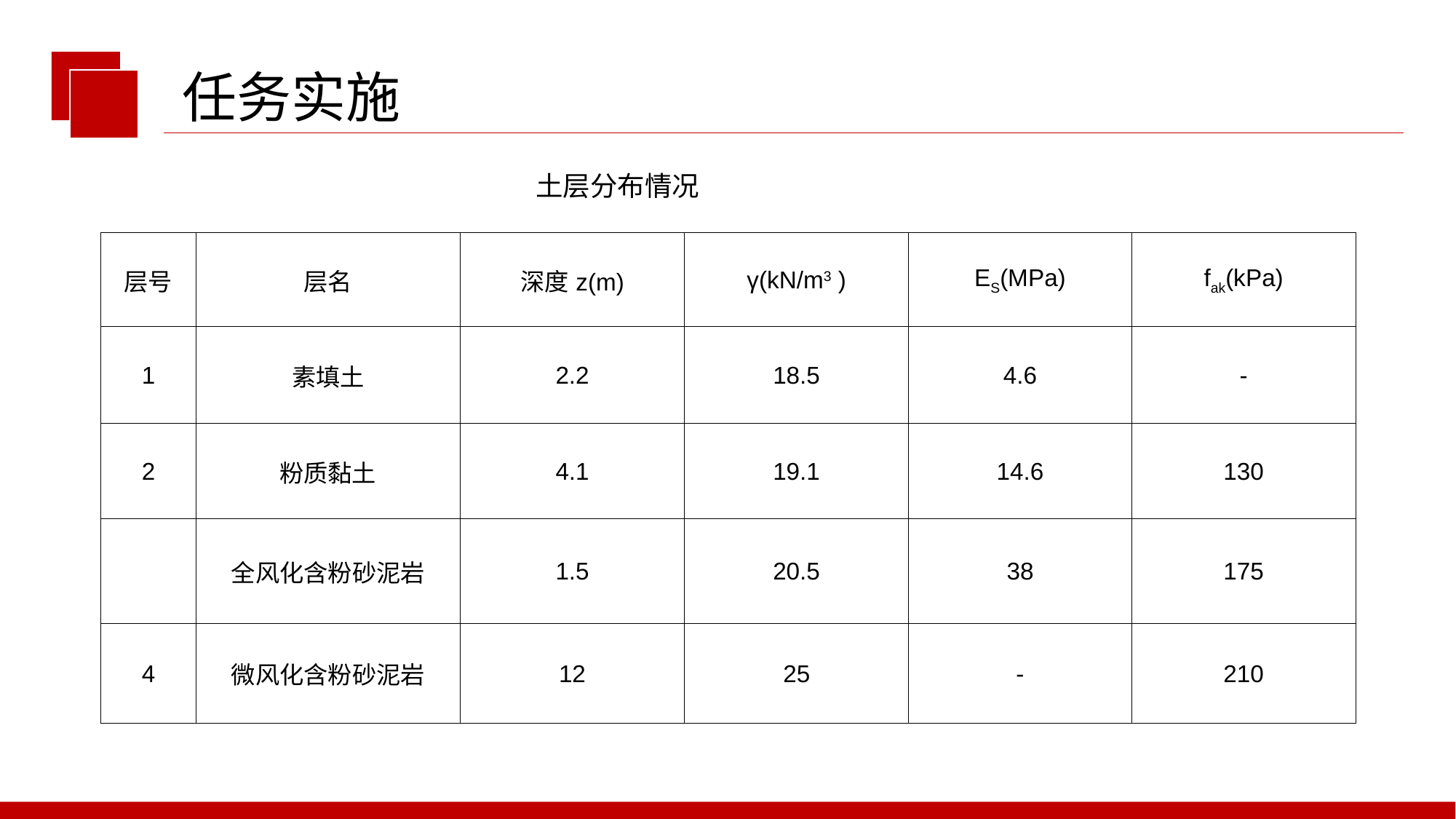

任务实施
土层分布情况
| 层号 | 层名 | 深度z(m) | γ(kN/m3 ) | ES(MPa) | fak(kPa) |
| --- | --- | --- | --- | --- | --- |
| 1 | 素填土 | 2.2 | 18.5 | 4.6 | - |
| 2 | 粉质黏土 | 4.1 | 19.1 | 14.6 | 130 |
|  | 全风化含粉砂泥岩 | 1.5 | 20.5 | 38 | 175 |
| 4 | 微风化含粉砂泥岩 | 12 | 25 | - | 210 |